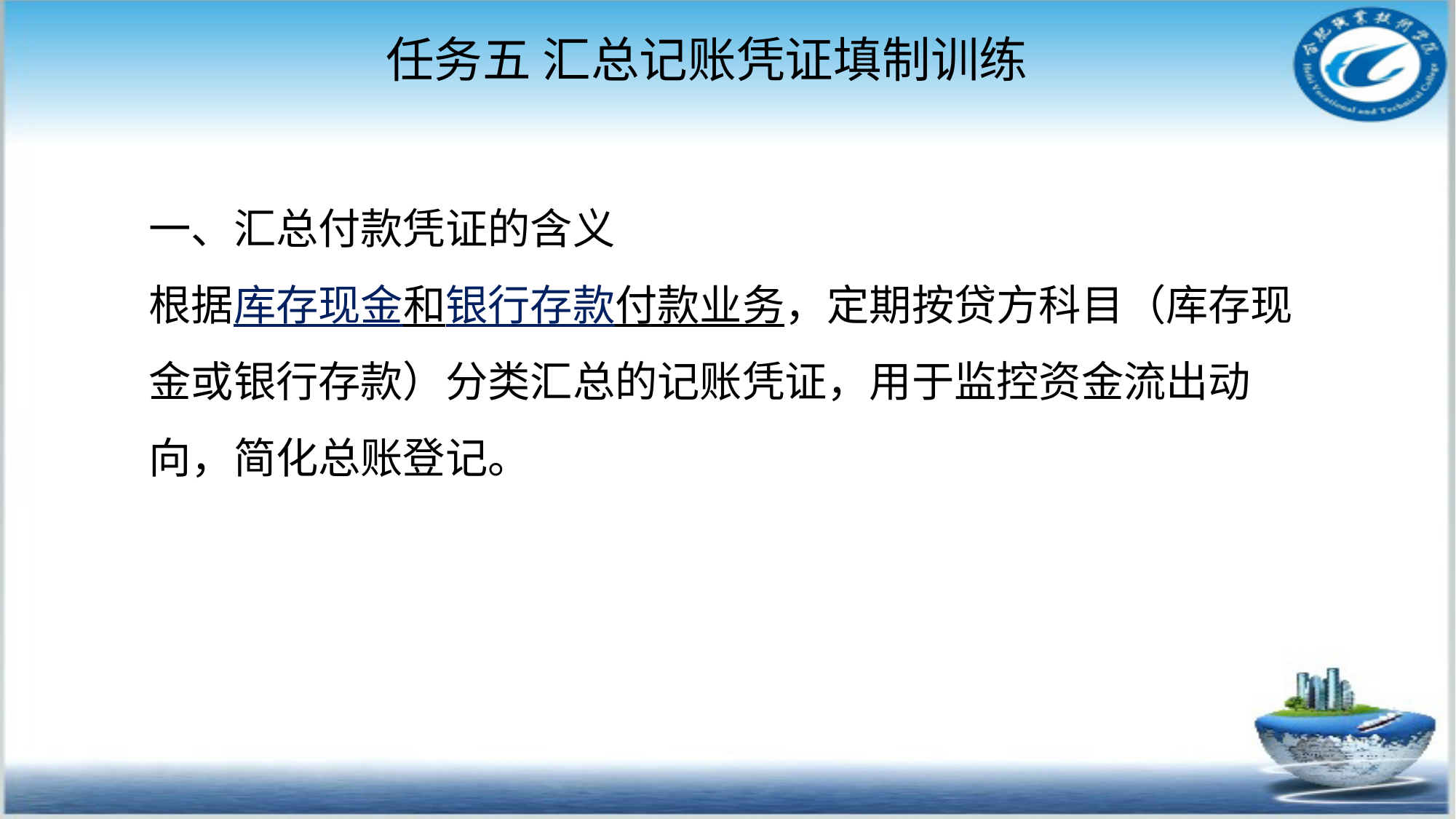

任务五 汇总记账凭证填制训练
一、汇总付款凭证的含义
根据库存现金和银行存款付款业务，定期按贷方科目（库存现金或银行存款）分类汇总的记账凭证，用于监控资金流出动向，简化总账登记。